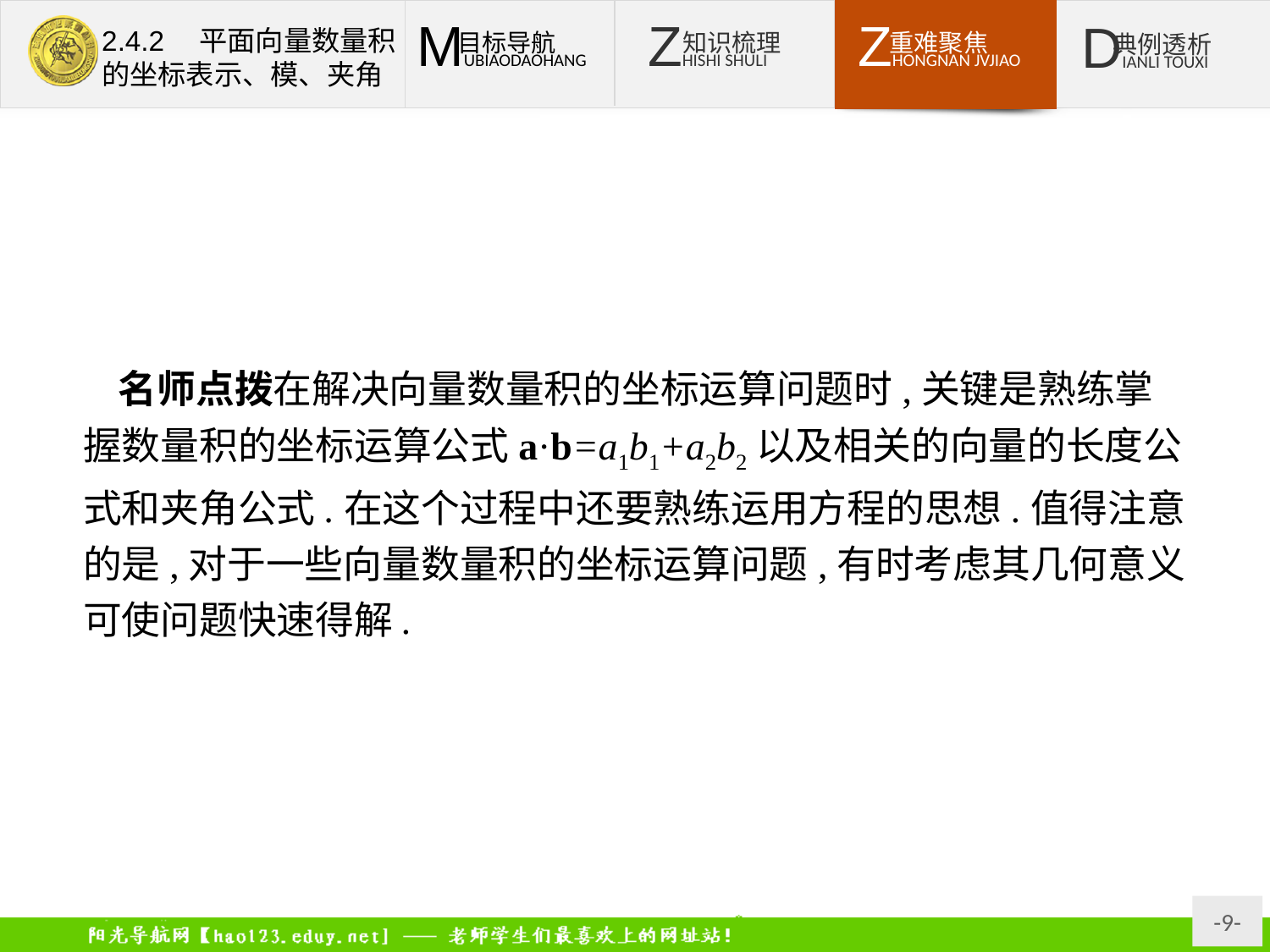

名师点拨在解决向量数量积的坐标运算问题时,关键是熟练掌握数量积的坐标运算公式a·b=a1b1+a2b2以及相关的向量的长度公式和夹角公式.在这个过程中还要熟练运用方程的思想.值得注意的是,对于一些向量数量积的坐标运算问题,有时考虑其几何意义可使问题快速得解.